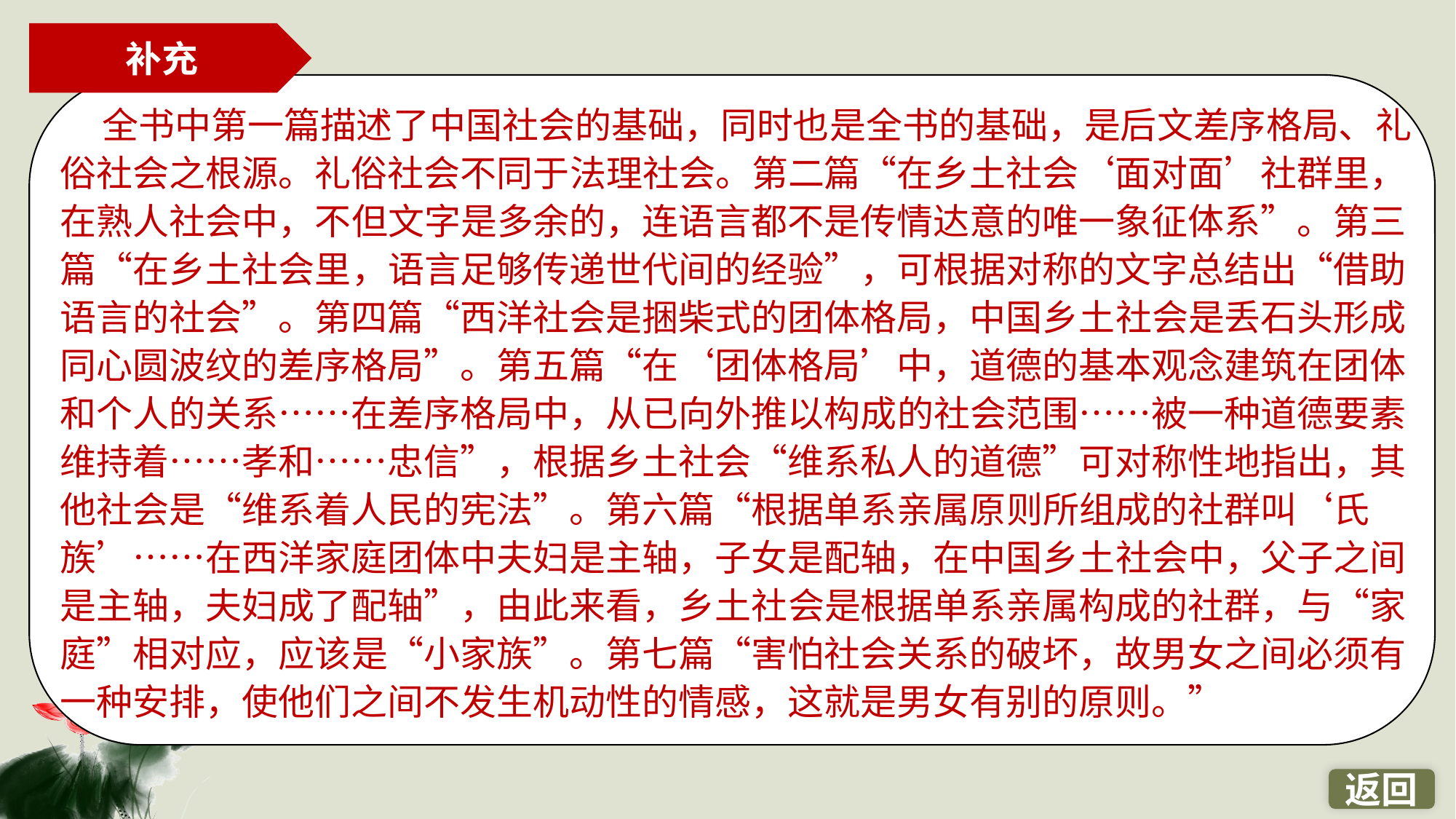

补充

    全书中第一篇描述了中国社会的基础，同时也是全书的基础，是后文差序格局、礼俗社会之根源。礼俗社会不同于法理社会。第二篇“在乡土社会‘面对面’社群里，在熟人社会中，不但文字是多余的，连语言都不是传情达意的唯一象征体系”。第三篇“在乡土社会里，语言足够传递世代间的经验”，可根据对称的文字总结出“借助语言的社会”。第四篇“西洋社会是捆柴式的团体格局，中国乡土社会是丢石头形成同心圆波纹的差序格局”。第五篇“在‘团体格局’中，道德的基本观念建筑在团体和个人的关系……在差序格局中，从已向外推以构成的社会范围……被一种道德要素维持着……孝和……忠信”，根据乡土社会“维系私人的道德”可对称性地指出，其他社会是“维系着人民的宪法”。第六篇“根据单系亲属原则所组成的社群叫‘氏族’……在西洋家庭团体中夫妇是主轴，子女是配轴，在中国乡土社会中，父子之间是主轴，夫妇成了配轴”，由此来看，乡土社会是根据单系亲属构成的社群，与“家庭”相对应，应该是“小家族”。第七篇“害怕社会关系的破坏，故男女之间必须有一种安排，使他们之间不发生机动性的情感，这就是男女有别的原则。”
返回